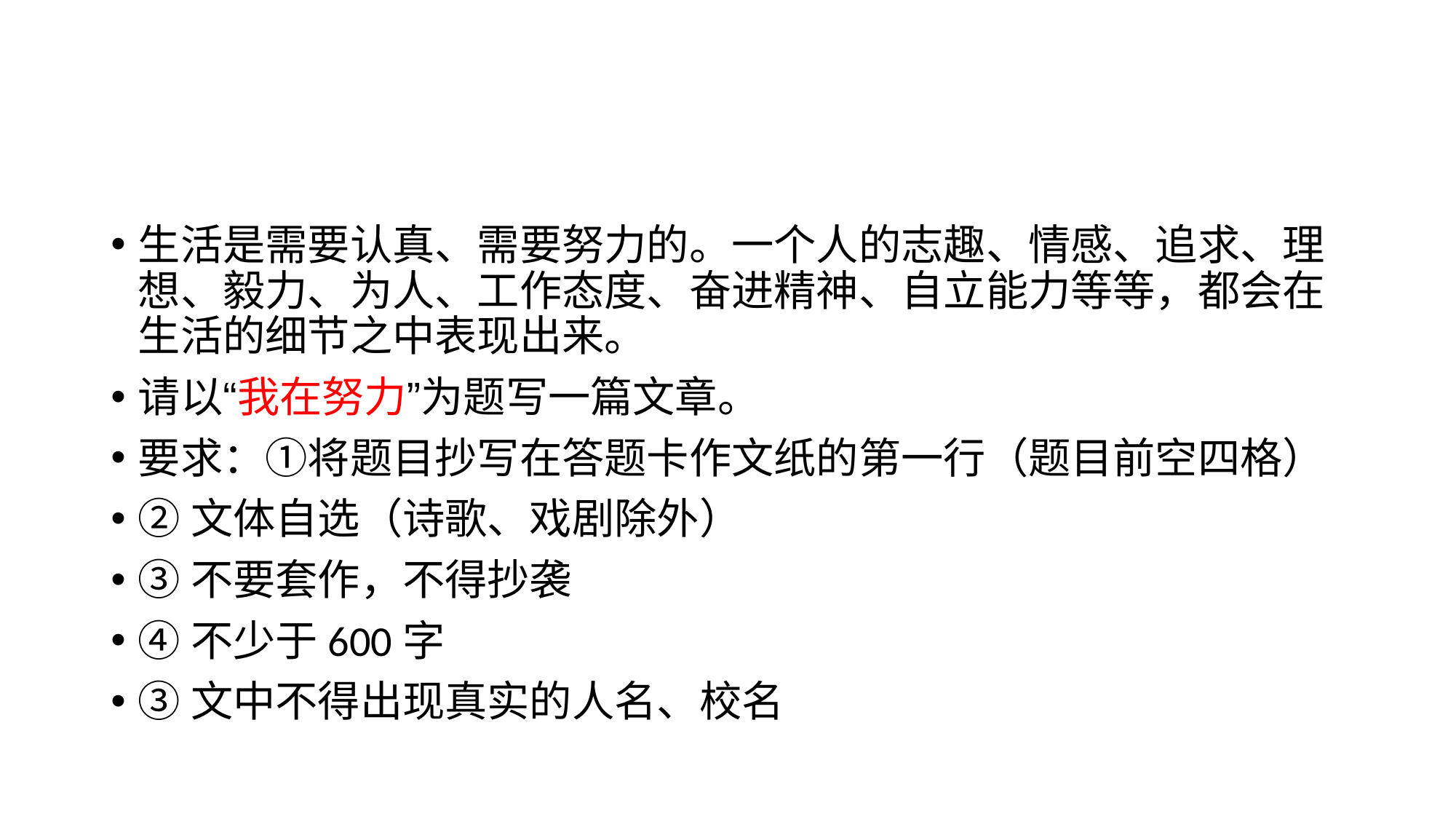

#
生活是需要认真、需要努力的。一个人的志趣、情感、追求、理想、毅力、为人、工作态度、奋进精神、自立能力等等，都会在生活的细节之中表现出来。
请以“我在努力”为题写一篇文章。
要求：①将题目抄写在答题卡作文纸的第一行（题目前空四格）
②文体自选（诗歌、戏剧除外）
③不要套作，不得抄袭
④不少于600字
③文中不得出现真实的人名、校名